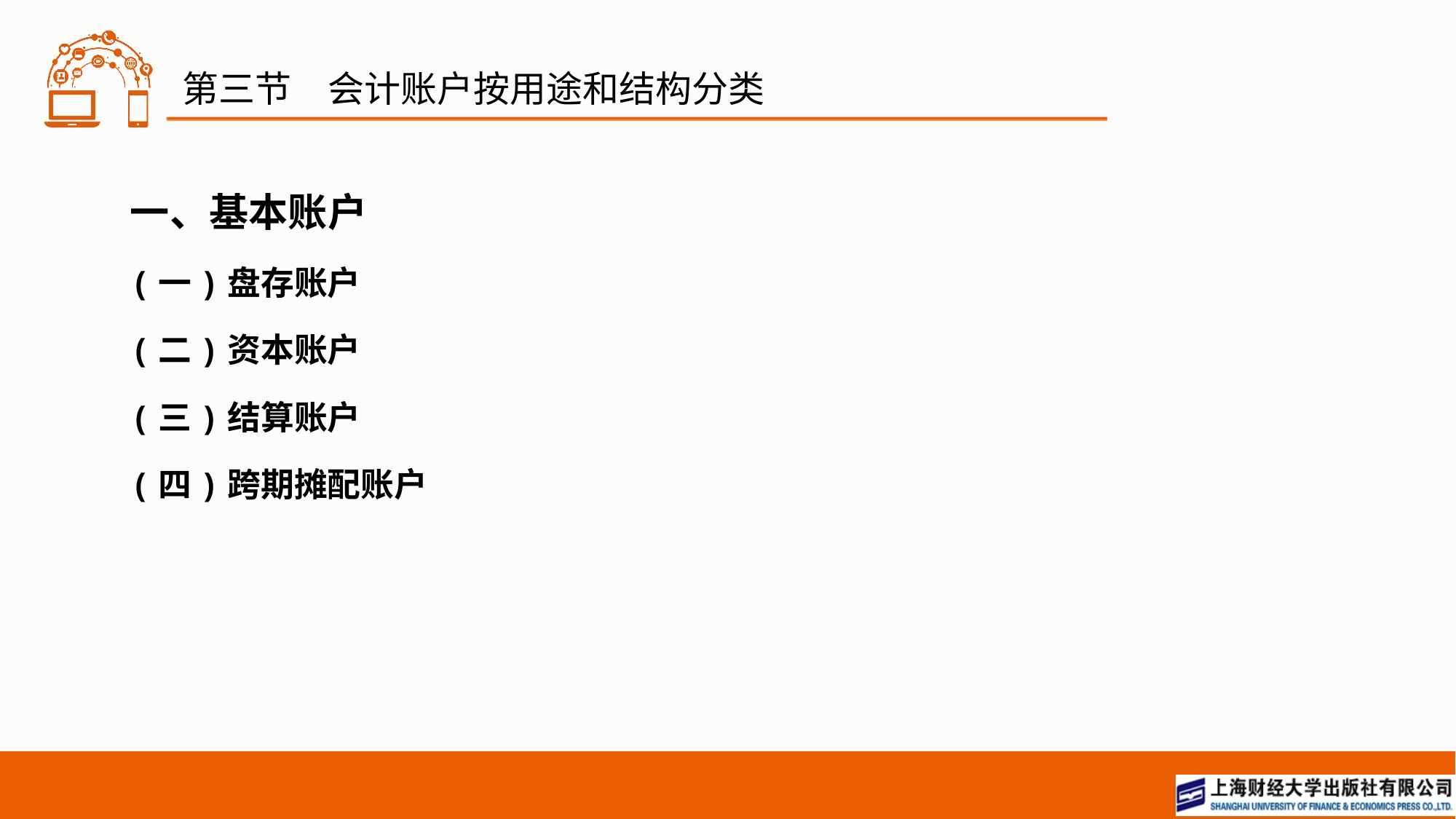

# 第三节　会计账户按用途和结构分类
一、基本账户
(一)盘存账户
(二)资本账户
(三)结算账户
(四)跨期摊配账户